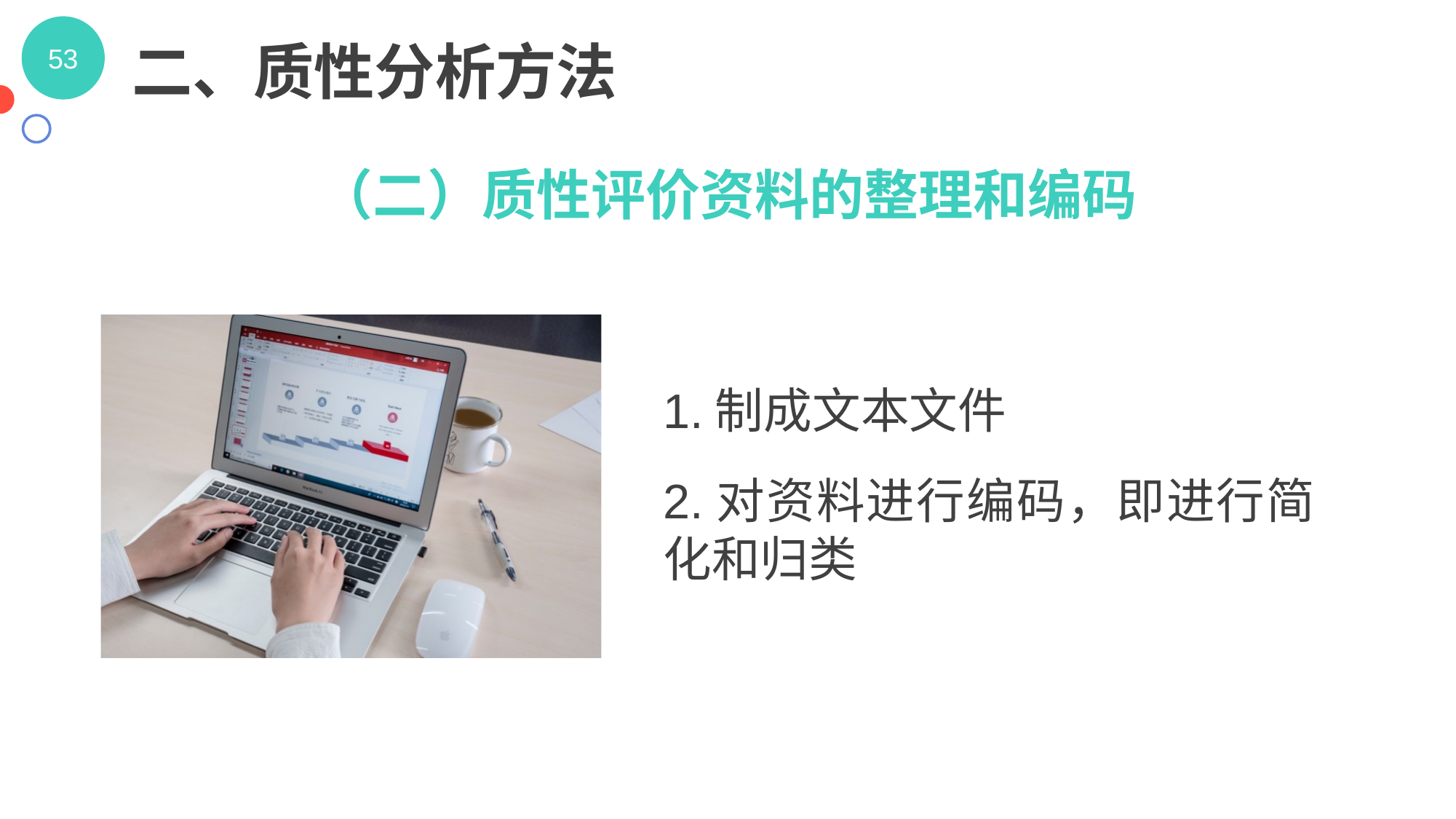

二、质性分析方法
（二）质性评价资料的整理和编码

1.制成文本文件
2.对资料进行编码，即进行简化和归类